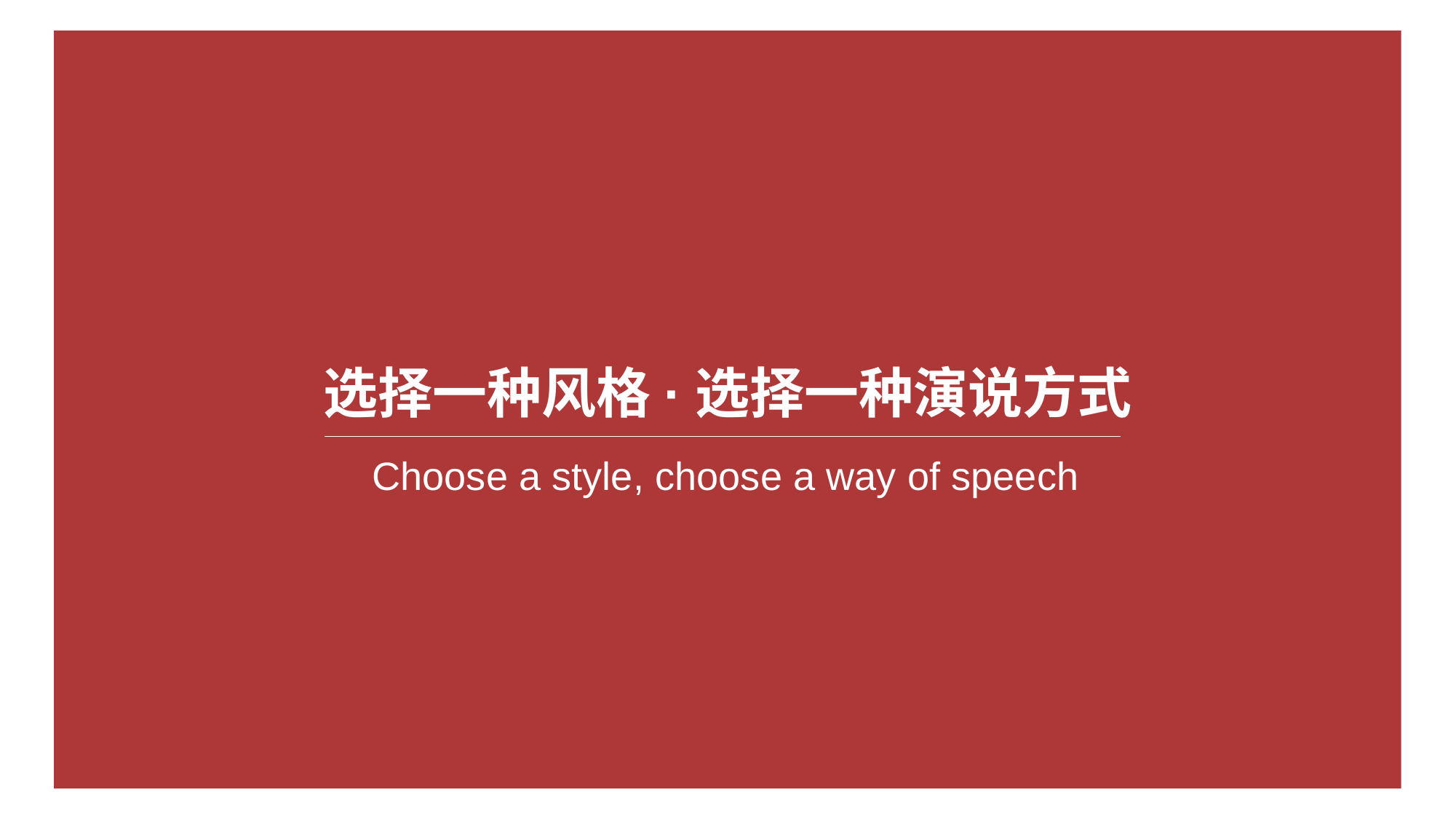

选择一种风格·选择一种演说方式
Choose a style, choose a way of speech